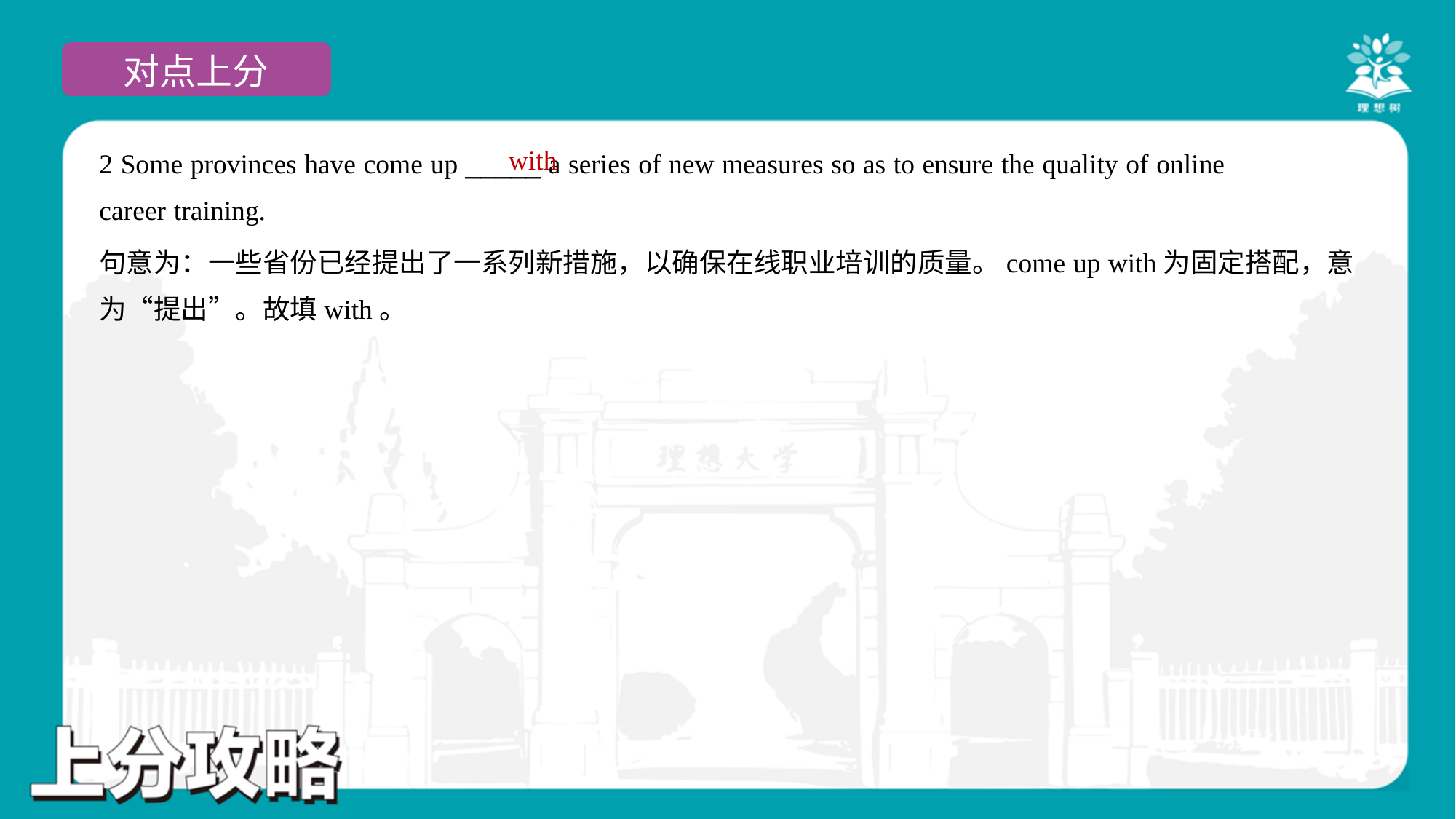

with
2 Some provinces have come up _____ a series of new measures so as to ensure the quality of online
career training.
句意为：一些省份已经提出了一系列新措施，以确保在线职业培训的质量。come up with为固定搭配，意
为“提出”。故填with。